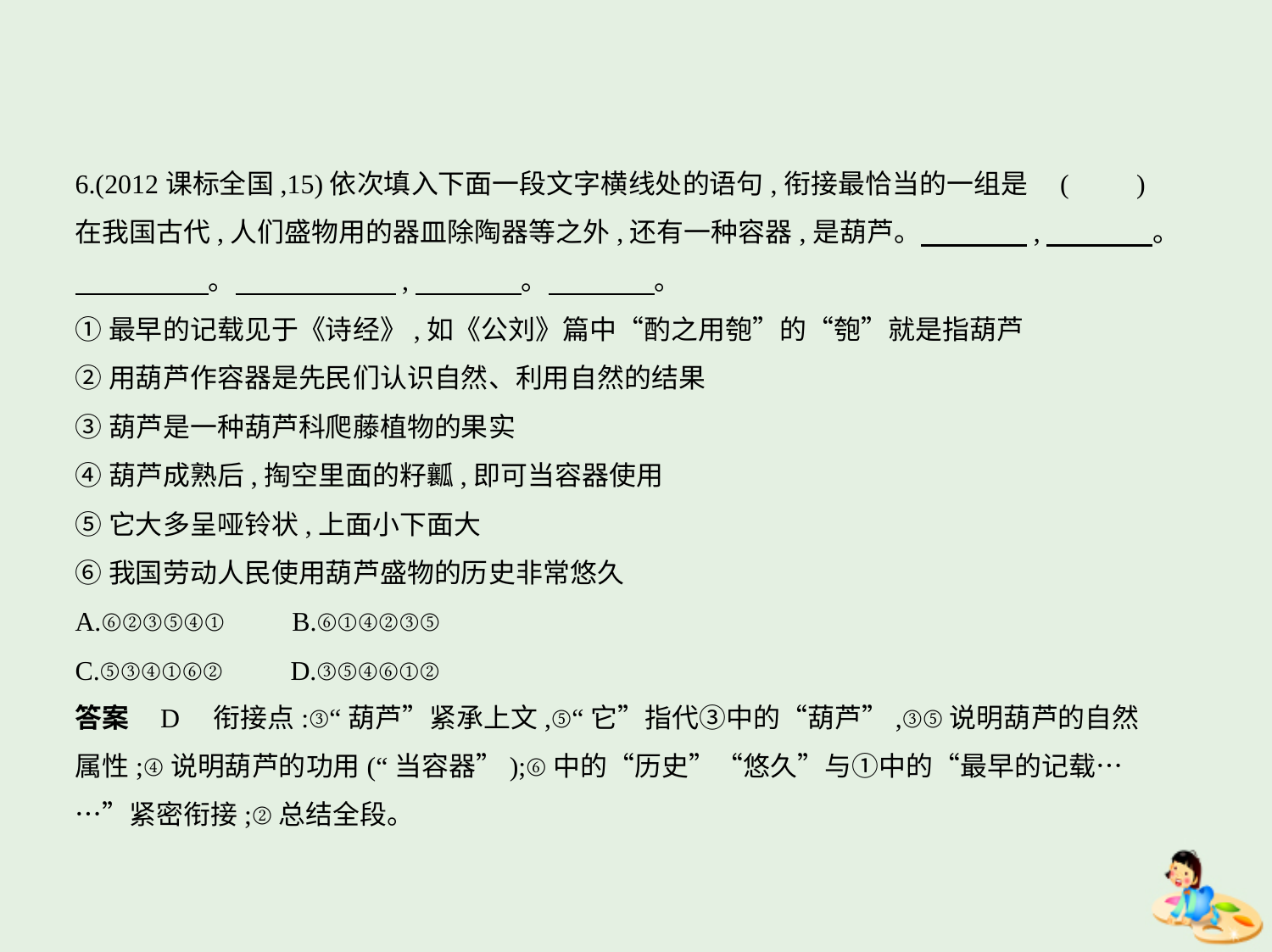

6.(2012课标全国,15)依次填入下面一段文字横线处的语句,衔接最恰当的一组是 (　　)
在我国古代,人们盛物用的器皿除陶器等之外,还有一种容器,是葫芦。　　　    ,　　　    。
　　　　    。　　　　　    ,　　　    。　　　    。
①最早的记载见于《诗经》,如《公刘》篇中“酌之用匏”的“匏”就是指葫芦
②用葫芦作容器是先民们认识自然、利用自然的结果
③葫芦是一种葫芦科爬藤植物的果实
④葫芦成熟后,掏空里面的籽瓤,即可当容器使用
⑤它大多呈哑铃状,上面小下面大
⑥我国劳动人民使用葫芦盛物的历史非常悠久
A.⑥②③⑤④①　　B.⑥①④②③⑤
C.⑤③④①⑥②　　D.③⑤④⑥①②
答案    D　衔接点:③“葫芦”紧承上文,⑤“它”指代③中的“葫芦”,③⑤说明葫芦的自然
属性;④说明葫芦的功用(“当容器”);⑥中的“历史”“悠久”与①中的“最早的记载…
…”紧密衔接;②总结全段。